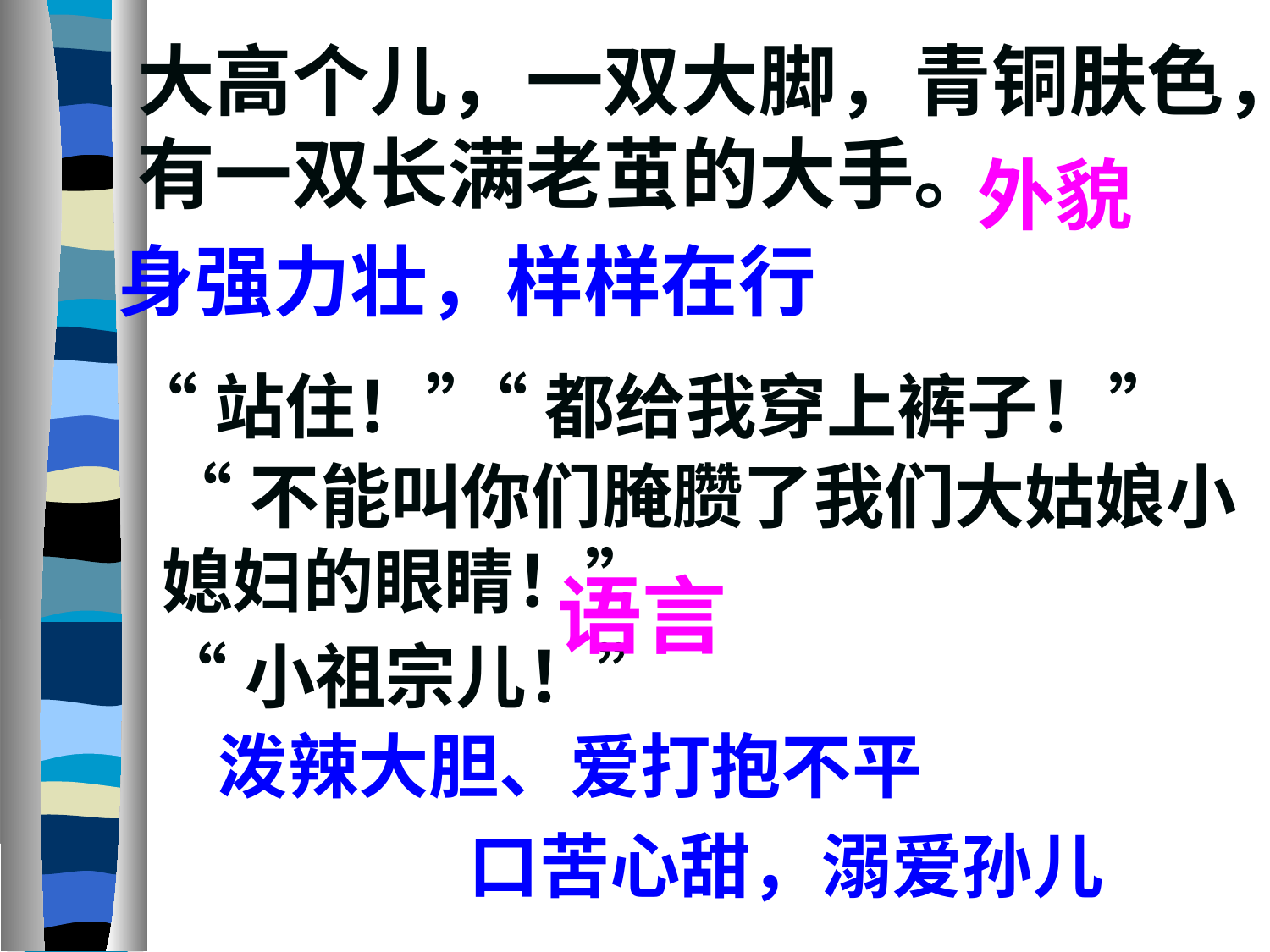

大高个儿，一双大脚，青铜肤色，有一双长满老茧的大手。
外貌
身强力壮，样样在行
“站住！”
“都给我穿上裤子！”
“不能叫你们腌臜了我们大姑娘小媳妇的眼睛！”
语言
“小祖宗儿！”
泼辣大胆、爱打抱不平
口苦心甜，溺爱孙儿